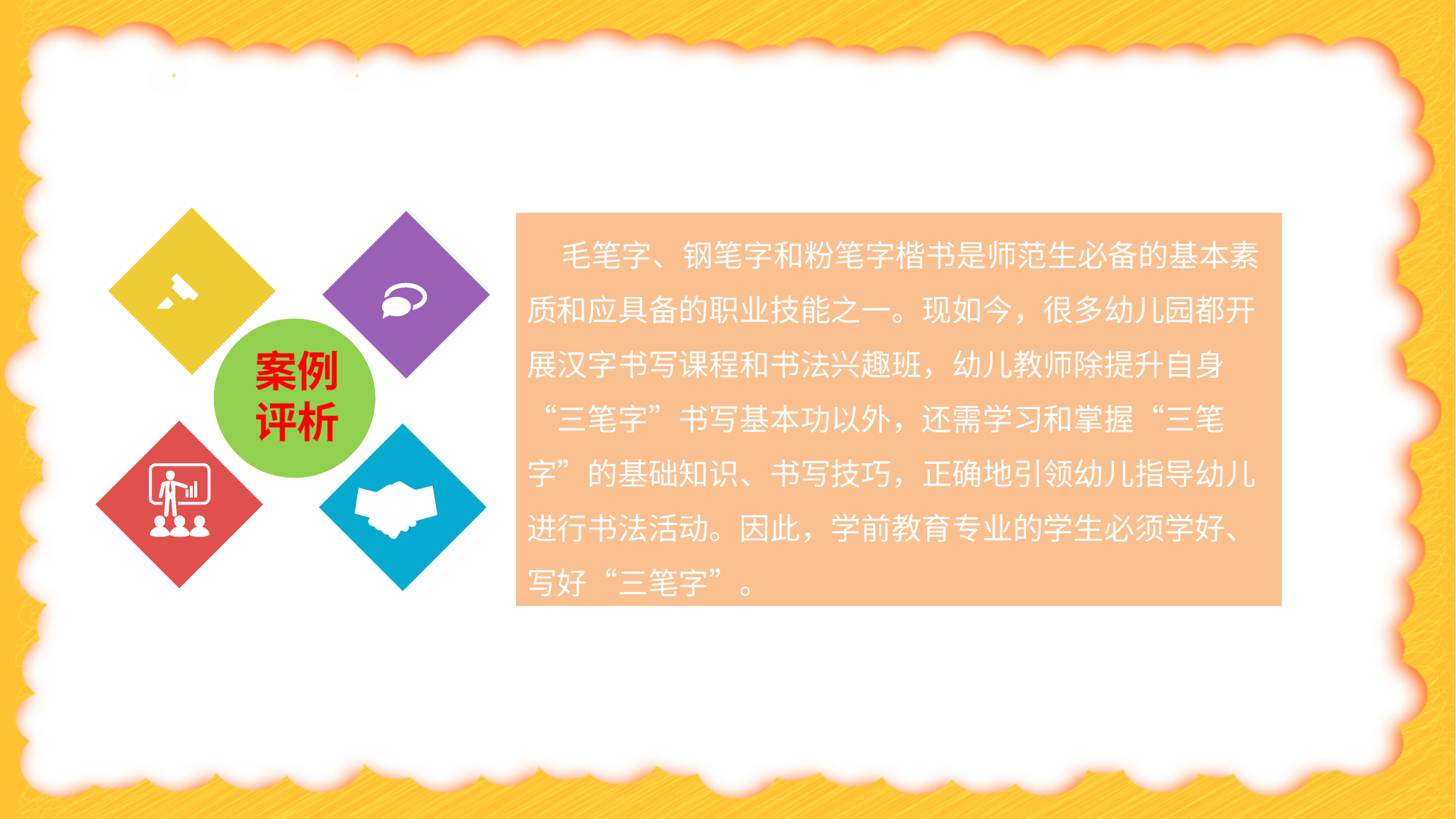

案例
评析

毛笔字、钢笔字和粉笔字楷书是师范生必备的基本素质和应具备的职业技能之一。现如今，很多幼儿园都开展汉字书写课程和书法兴趣班，幼儿教师除提升自身“三笔字”书写基本功以外，还需学习和掌握“三笔字”的基础知识、书写技巧，正确地引领幼儿指导幼儿进行书法活动。因此，学前教育专业的学生必须学好、写好“三笔字”。